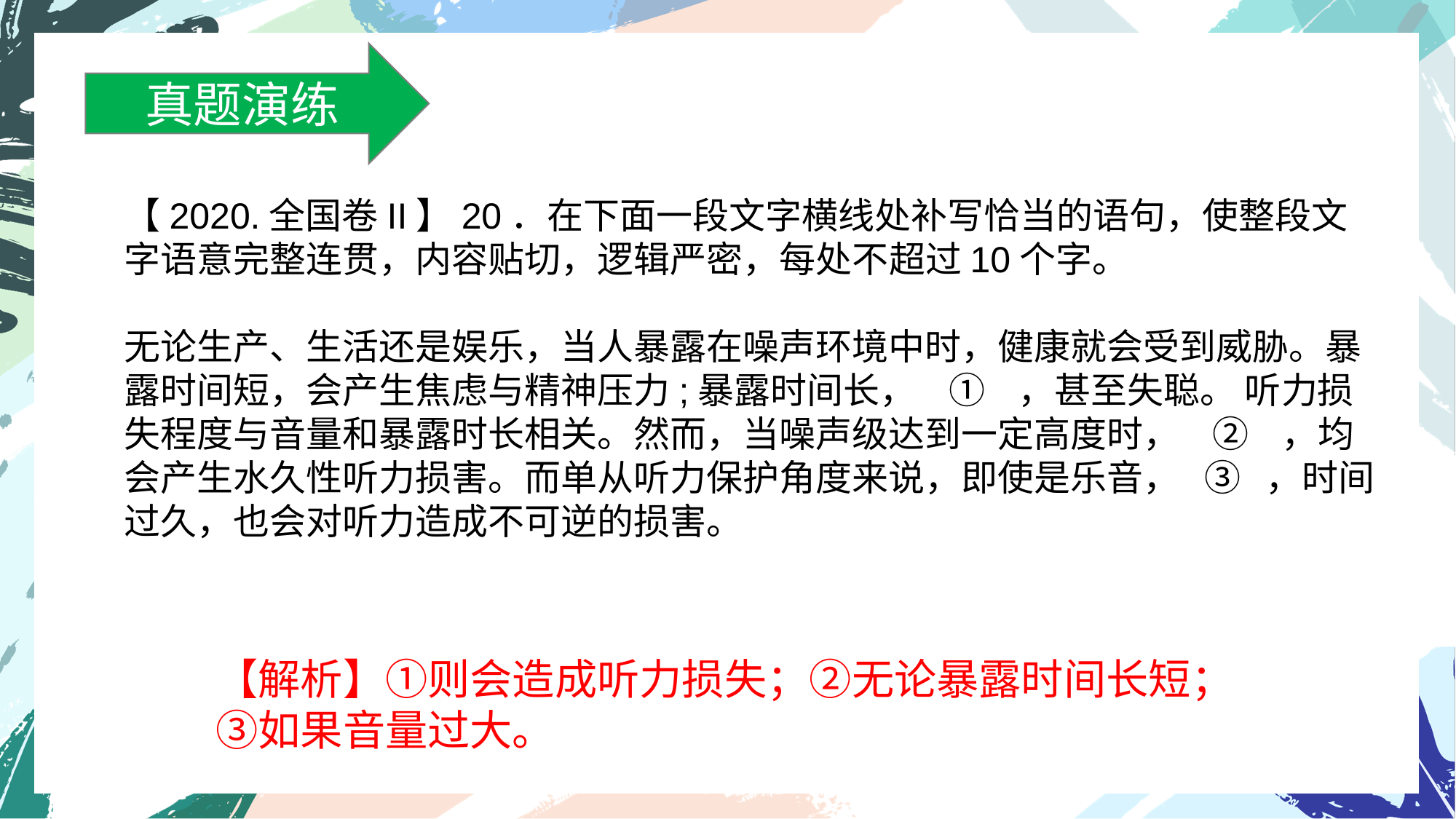

真题演练
【2020.全国卷II】20．在下面一段文字横线处补写恰当的语句，使整段文字语意完整连贯，内容贴切，逻辑严密，每处不超过10个字。

无论生产、生活还是娱乐，当人暴露在噪声环境中时，健康就会受到威胁。暴露时间短，会产生焦虑与精神压力;暴露时间长，    ①    ，甚至失聪。 听力损失程度与音量和暴露时长相关。然而，当噪声级达到一定高度时，    ②    ，均会产生水久性听力损害。而单从听力保护角度来说，即使是乐音，   ③   ，时间过久，也会对听力造成不可逆的损害。
【解析】①则会造成听力损失；②无论暴露时间长短；③如果音量过大。